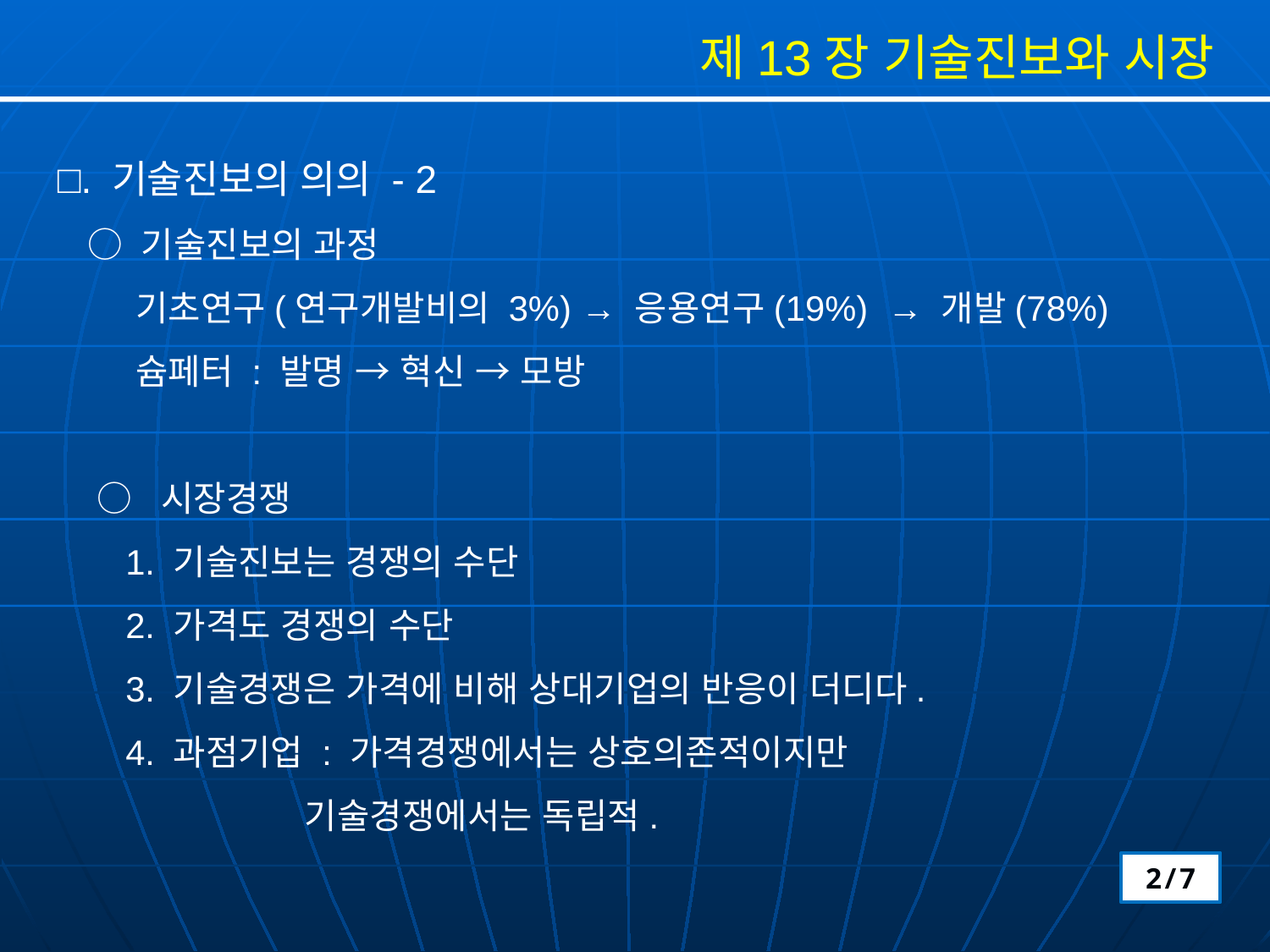

제13장 기술진보와 시장

□. 기술진보의 의의 - 2
   ○ 기술진보의 과정
       기초연구(연구개발비의 3%) → 응용연구(19%)  → 개발(78%)
       슘페터 : 발명 → 혁신 → 모방

    ○  시장경쟁
       1. 기술진보는 경쟁의 수단
       2. 가격도 경쟁의 수단
       3. 기술경쟁은 가격에 비해 상대기업의 반응이 더디다.
       4. 과점기업 : 가격경쟁에서는 상호의존적이지만
                        기술경쟁에서는 독립적.
2/7